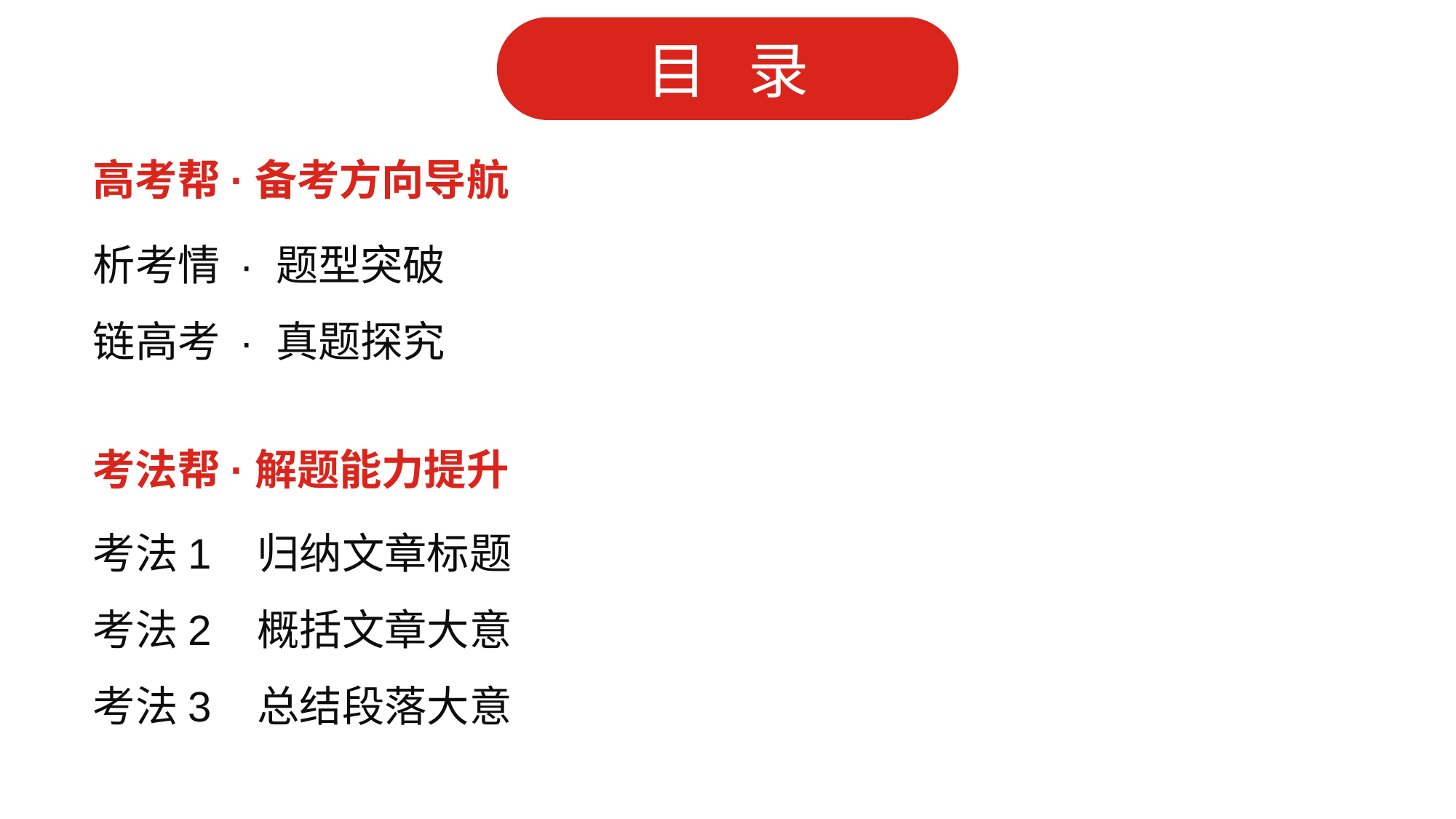

高考帮·备考方向导航
析考情 · 题型突破
链高考 · 真题探究
考法帮·解题能力提升
考法1   归纳文章标题
考法2   概括文章大意
考法3   总结段落大意